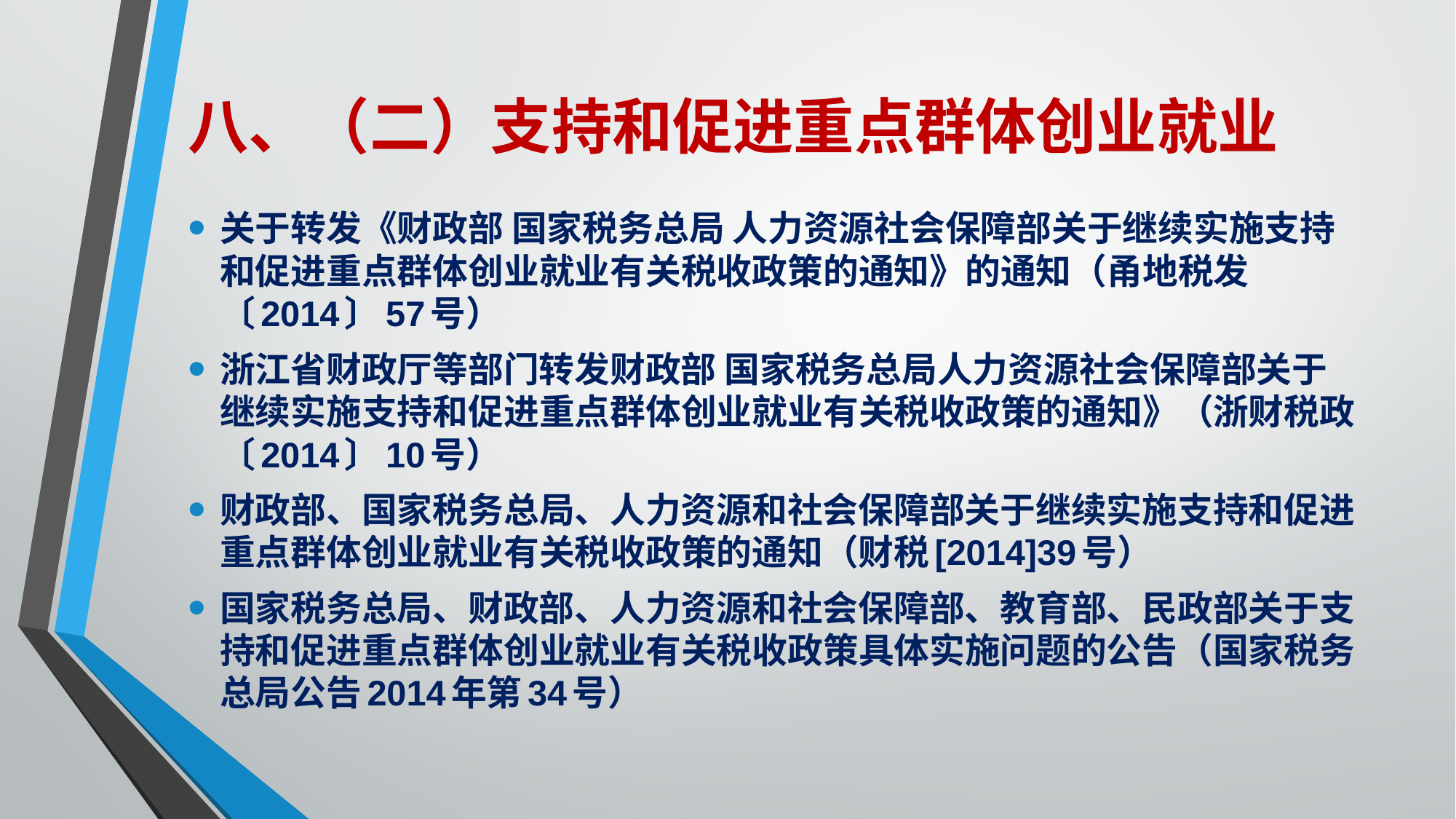

# 八、（二）支持和促进重点群体创业就业
关于转发《财政部 国家税务总局 人力资源社会保障部关于继续实施支持和促进重点群体创业就业有关税收政策的通知》的通知（甬地税发〔2014〕57号）
浙江省财政厅等部门转发财政部 国家税务总局人力资源社会保障部关于继续实施支持和促进重点群体创业就业有关税收政策的通知》（浙财税政〔2014〕10号）
财政部、国家税务总局、人力资源和社会保障部关于继续实施支持和促进重点群体创业就业有关税收政策的通知（财税[2014]39号）
国家税务总局、财政部、人力资源和社会保障部、教育部、民政部关于支持和促进重点群体创业就业有关税收政策具体实施问题的公告（国家税务总局公告2014年第34号）